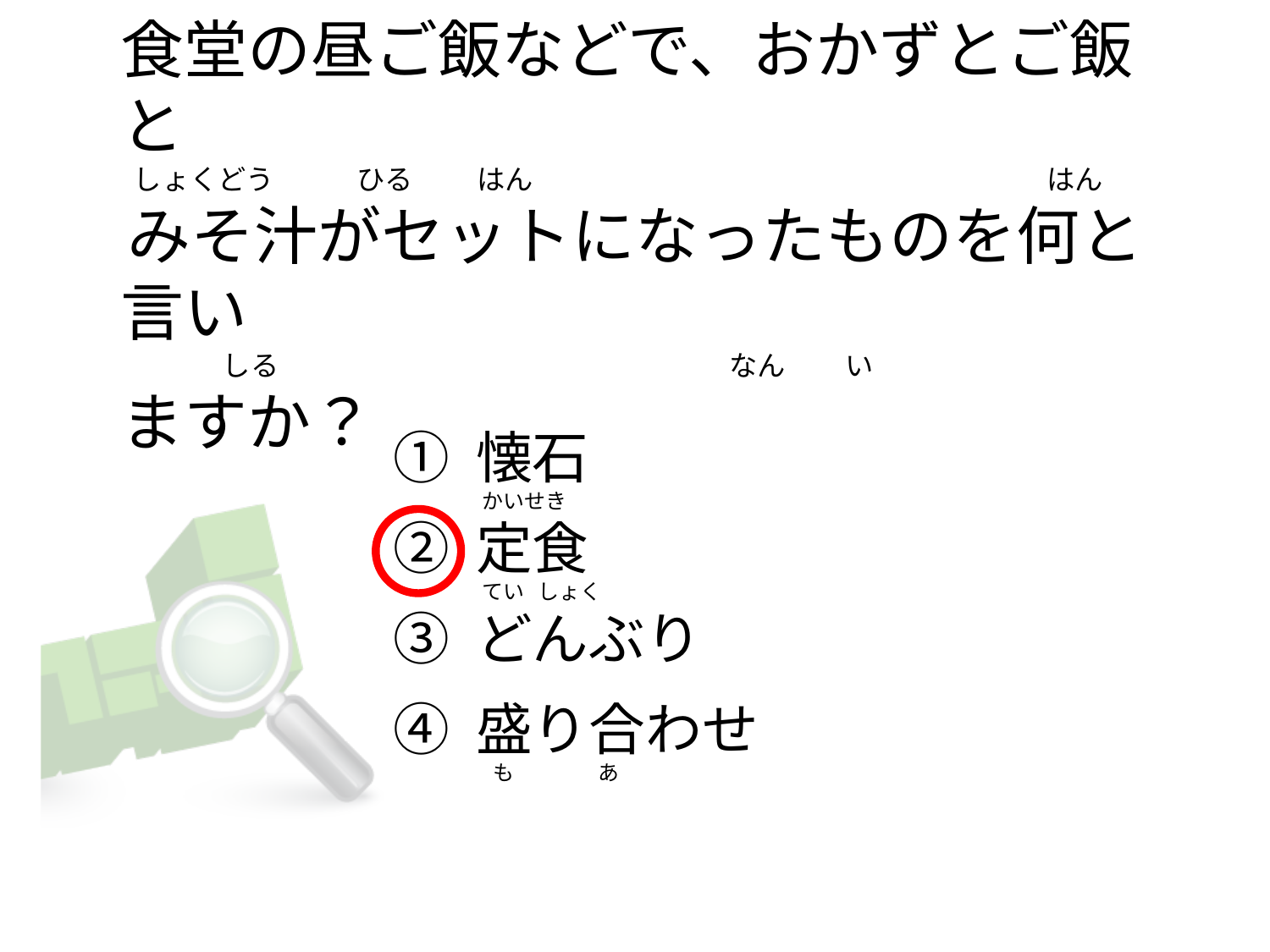

# 食堂の昼ご飯などで、おかずとご飯と   しょくどう             ひる          はん                                                                                 はん  みそ汁がセットになったものを何と言い                 しる                                                                       なん 　    い ますか？
① 懐石
② 定食
③ どんぶり
④ 盛り合わせ

 かいせき

 てい   しょく

　も                  あ